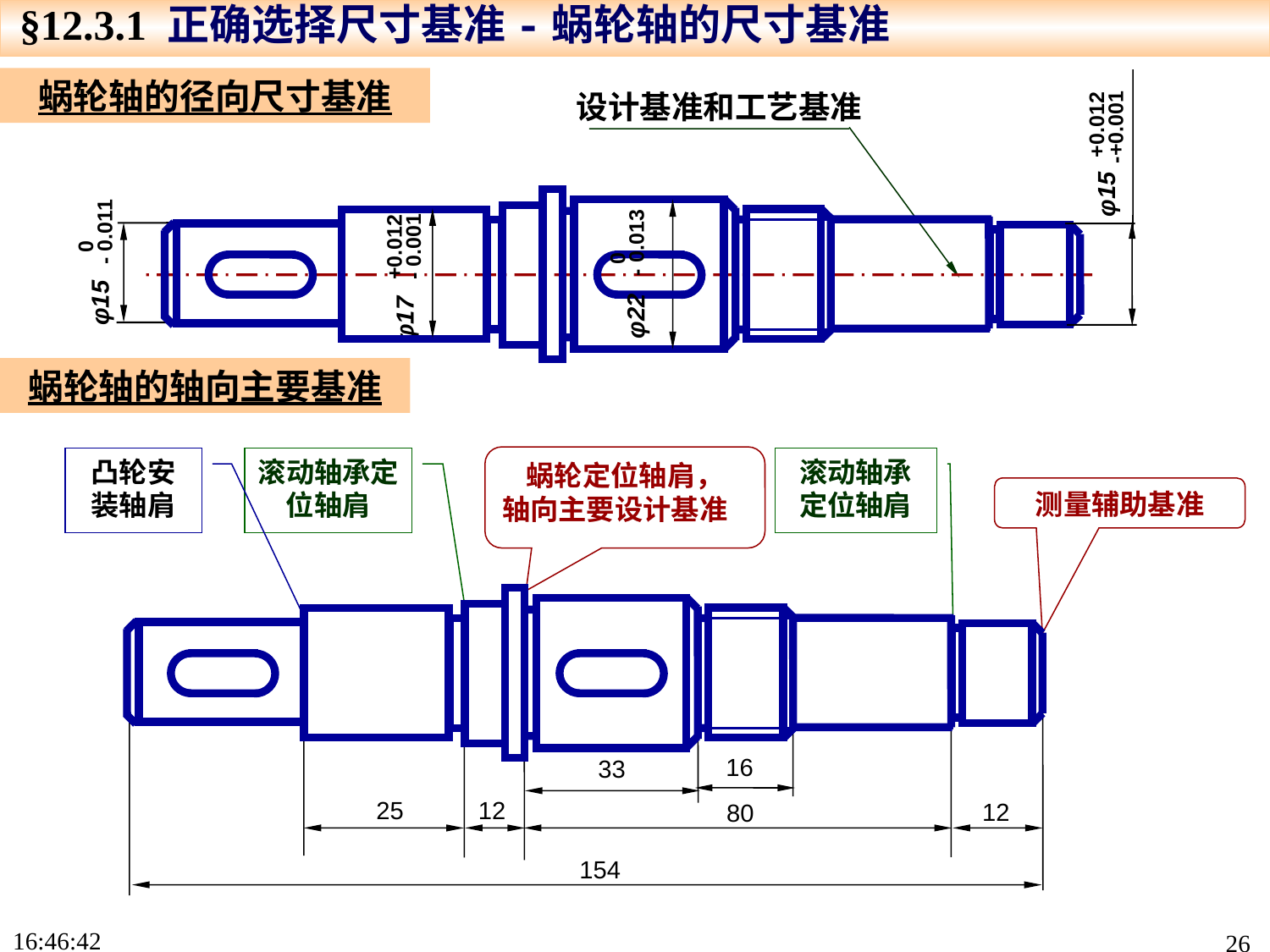

§12.3.1 正确选择尺寸基准-蜗轮轴的尺寸基准
蜗轮轴的径向尺寸基准

φ15

设计基准和工艺基准

 +0.012
-+0.001
+0.012
- 0.001
φ17
  0
- 0.011

φ15
  0
- 0.013
φ22

蜗轮轴的轴向主要基准
蜗轮定位轴肩，
轴向主要设计基准
凸轮安装轴肩
滚动轴承定位轴肩
滚动轴承定位轴肩
测量辅助基准

12

154

80

16

33

25

12

16:46:42
26